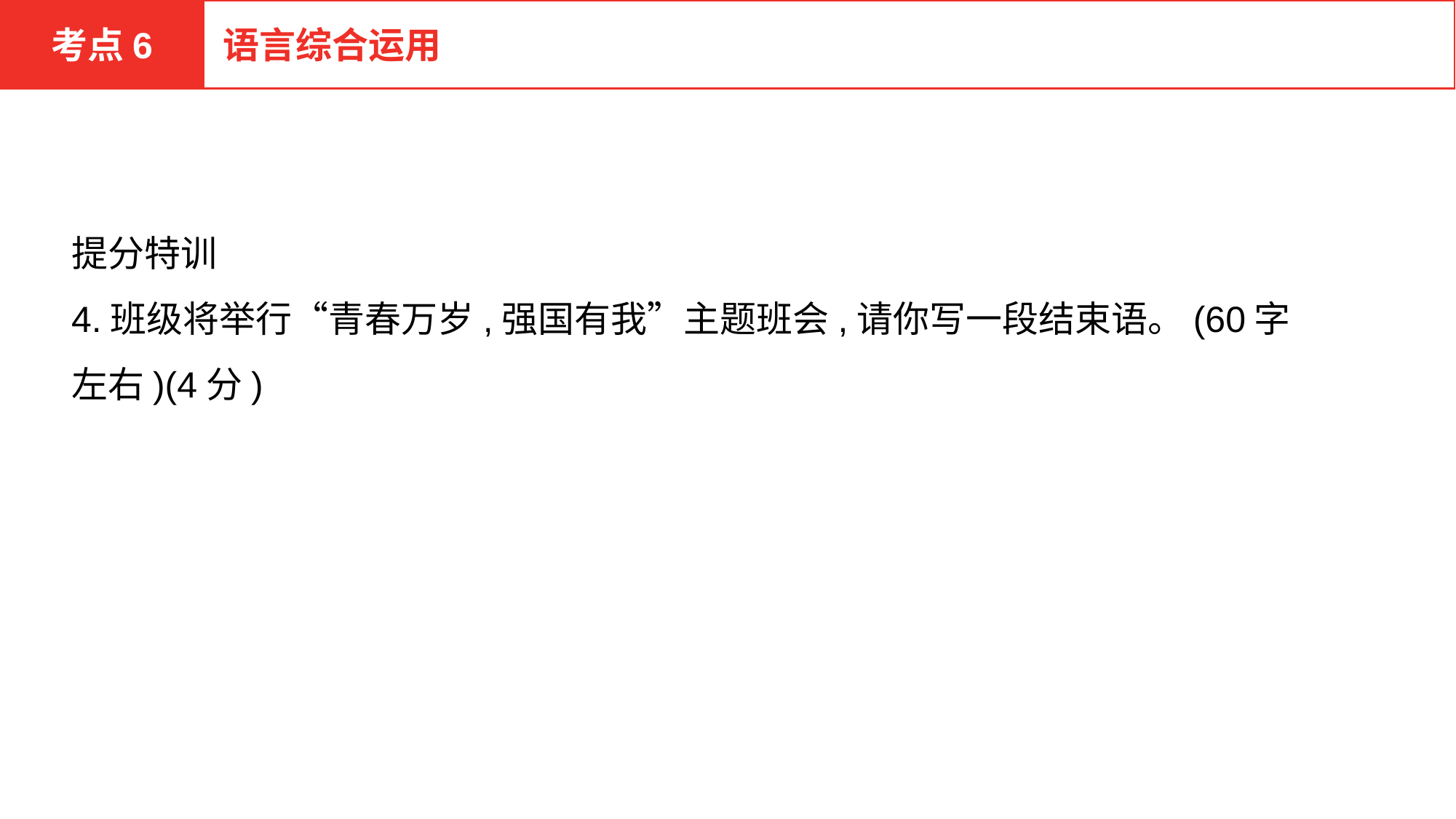

考点6
语言综合运用
提分特训
4.班级将举行“青春万岁,强国有我”主题班会,请你写一段结束语。(60字左右)(4分)